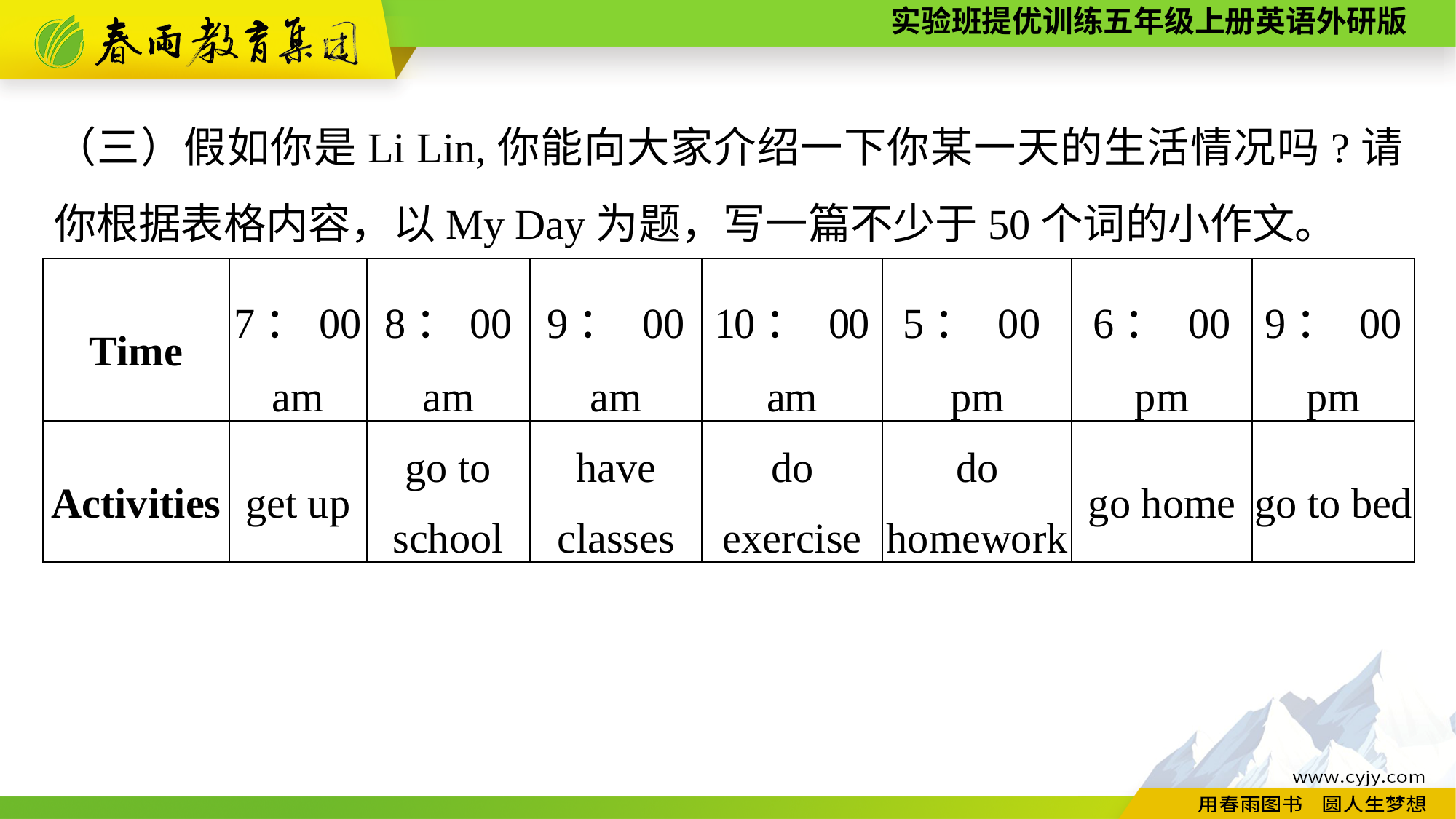

（三）假如你是Li Lin,你能向大家介绍一下你某一天的生活情况吗?请你根据表格内容，以My Day为题，写一篇不少于50个词的小作文。
| Time | 7：00 am | 8：00 am | 9： 00 am | 10： 00 am | 5： 00 pm | 6： 00 pm | 9： 00 pm |
| --- | --- | --- | --- | --- | --- | --- | --- |
| Activities | get up | go to school | have classes | do exercise | do homework | go home | go to bed |